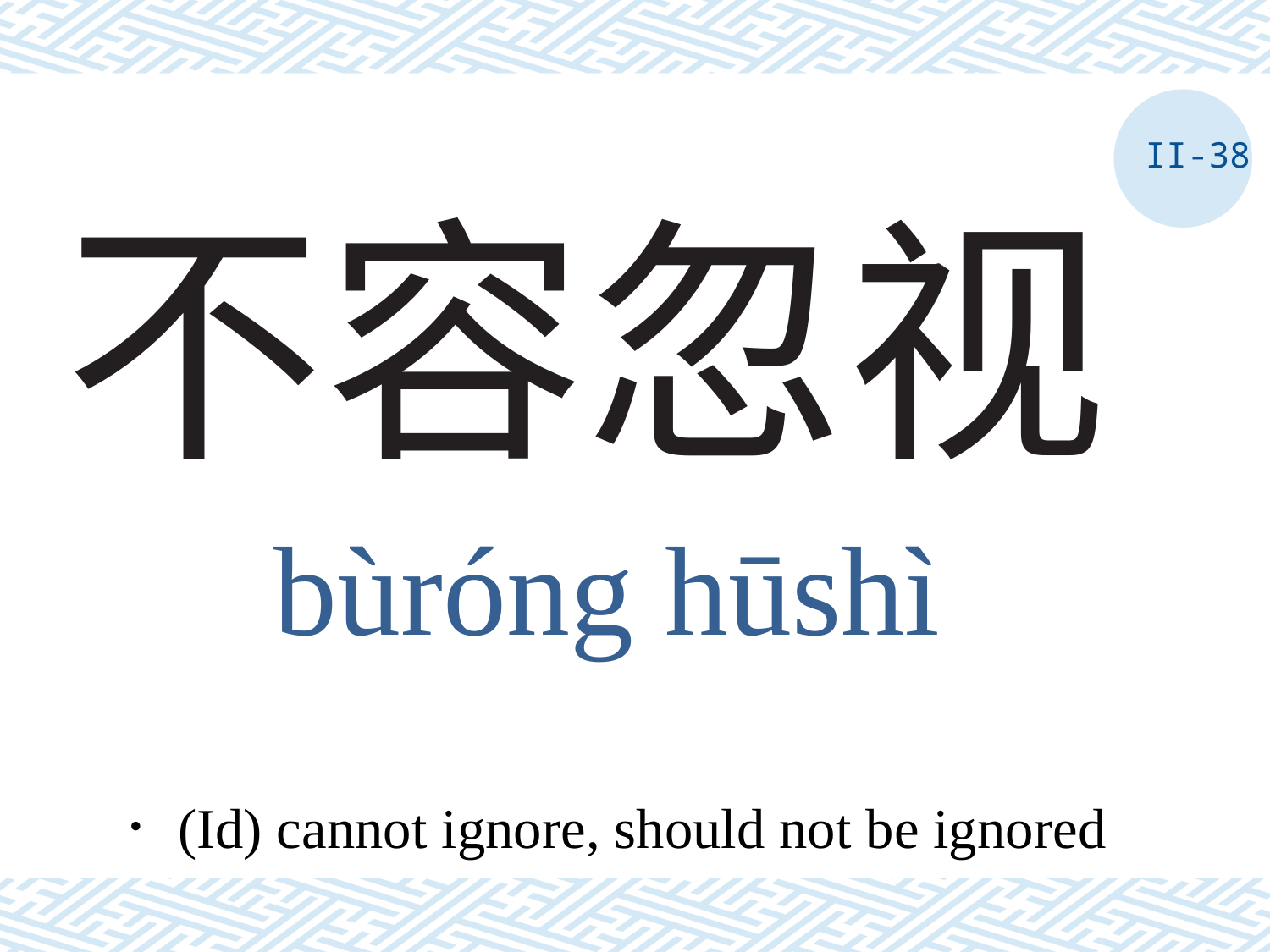

II-38

# 不容忽视
bùróng hūshì
．(Id) cannot ignore, should not be ignored